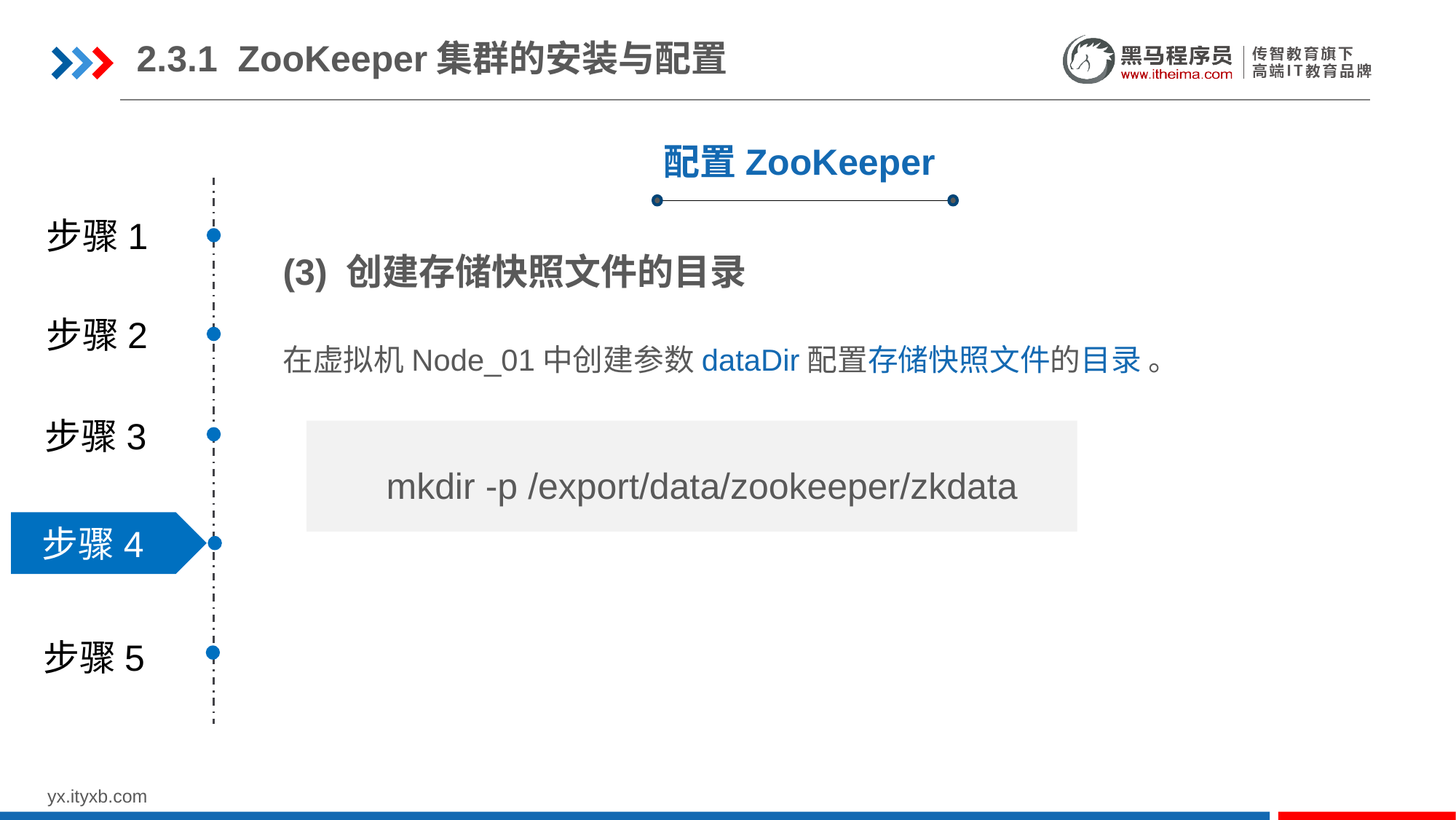

2.3.1  ZooKeeper集群的安装与配置

配置ZooKeeper

步骤1
(3) 创建存储快照文件的目录

步骤2
在虚拟机Node_01中创建参数dataDir配置存储快照文件的目录 。

步骤3

mkdir -p /export/data/zookeeper/zkdata

步骤4

步骤5